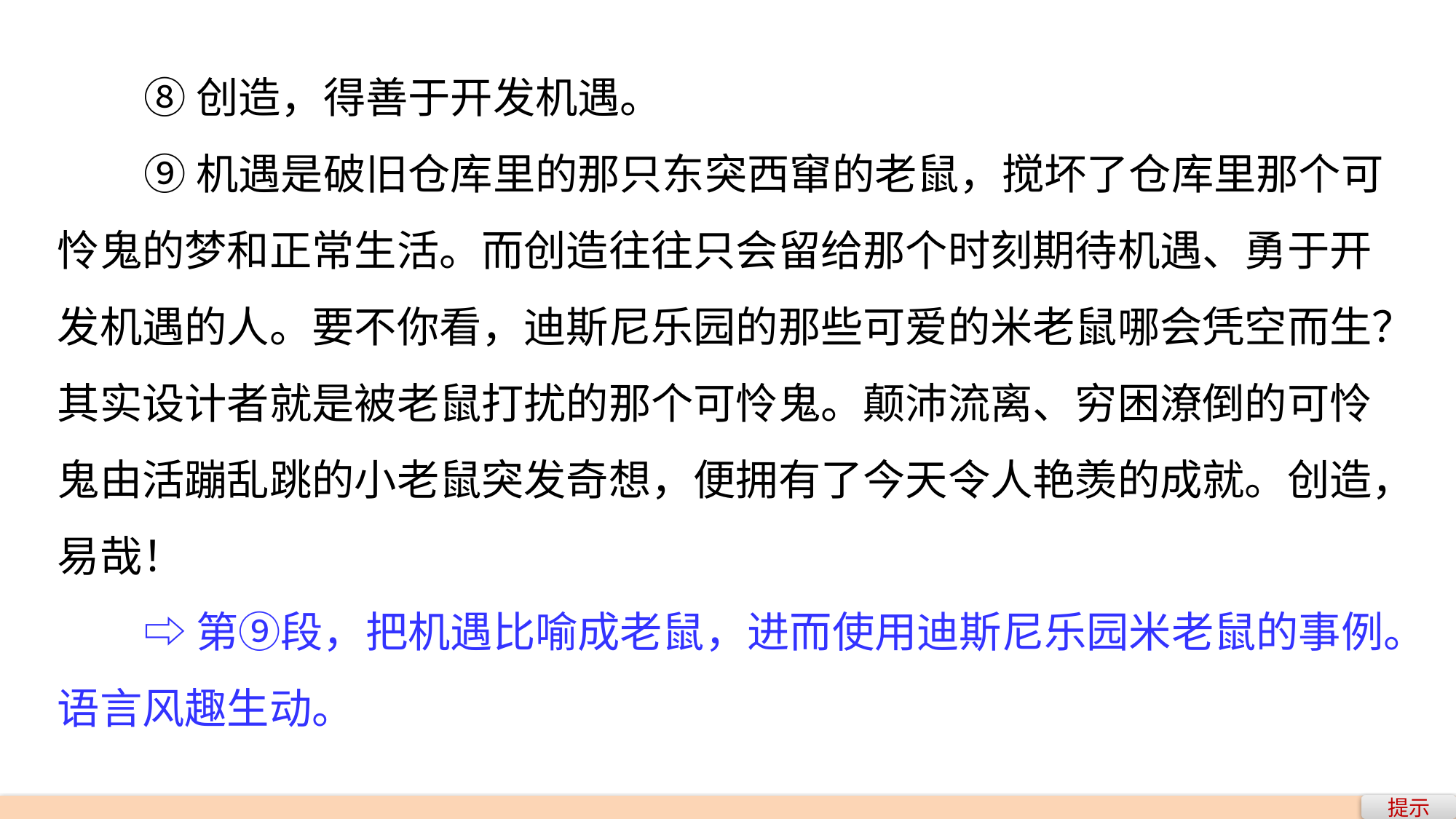

⑧创造，得善于开发机遇。
⑨机遇是破旧仓库里的那只东突西窜的老鼠，搅坏了仓库里那个可怜鬼的梦和正常生活。而创造往往只会留给那个时刻期待机遇、勇于开发机遇的人。要不你看，迪斯尼乐园的那些可爱的米老鼠哪会凭空而生？其实设计者就是被老鼠打扰的那个可怜鬼。颠沛流离、穷困潦倒的可怜鬼由活蹦乱跳的小老鼠突发奇想，便拥有了今天令人艳羡的成就。创造，易哉！
⇨第⑨段，把机遇比喻成老鼠，进而使用迪斯尼乐园米老鼠的事例。语言风趣生动。
提示